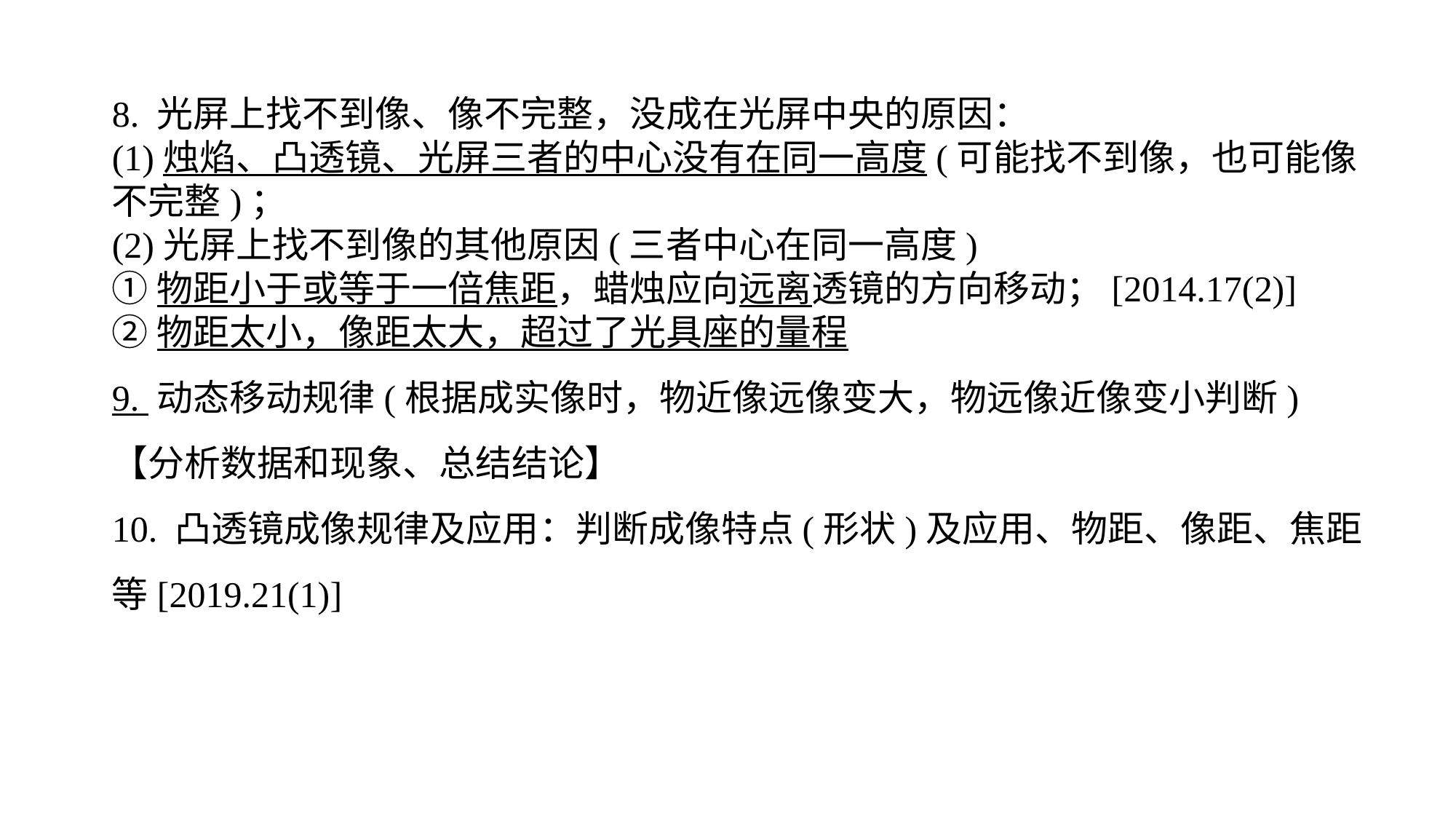

8. 光屏上找不到像、像不完整，没成在光屏中央的原因：(1)烛焰、凸透镜、光屏三者的中心没有在同一高度(可能找不到像，也可能像不完整)；(2)光屏上找不到像的其他原因(三者中心在同一高度)①物距小于或等于一倍焦距，蜡烛应向远离透镜的方向移动；[2014.17(2)]②物距太小，像距太大，超过了光具座的量程9. 动态移动规律(根据成实像时，物近像远像变大，物远像近像变小判断)
【分析数据和现象、总结结论】
10. 凸透镜成像规律及应用：判断成像特点(形状)及应用、物距、像距、焦距等[2019.21(1)]